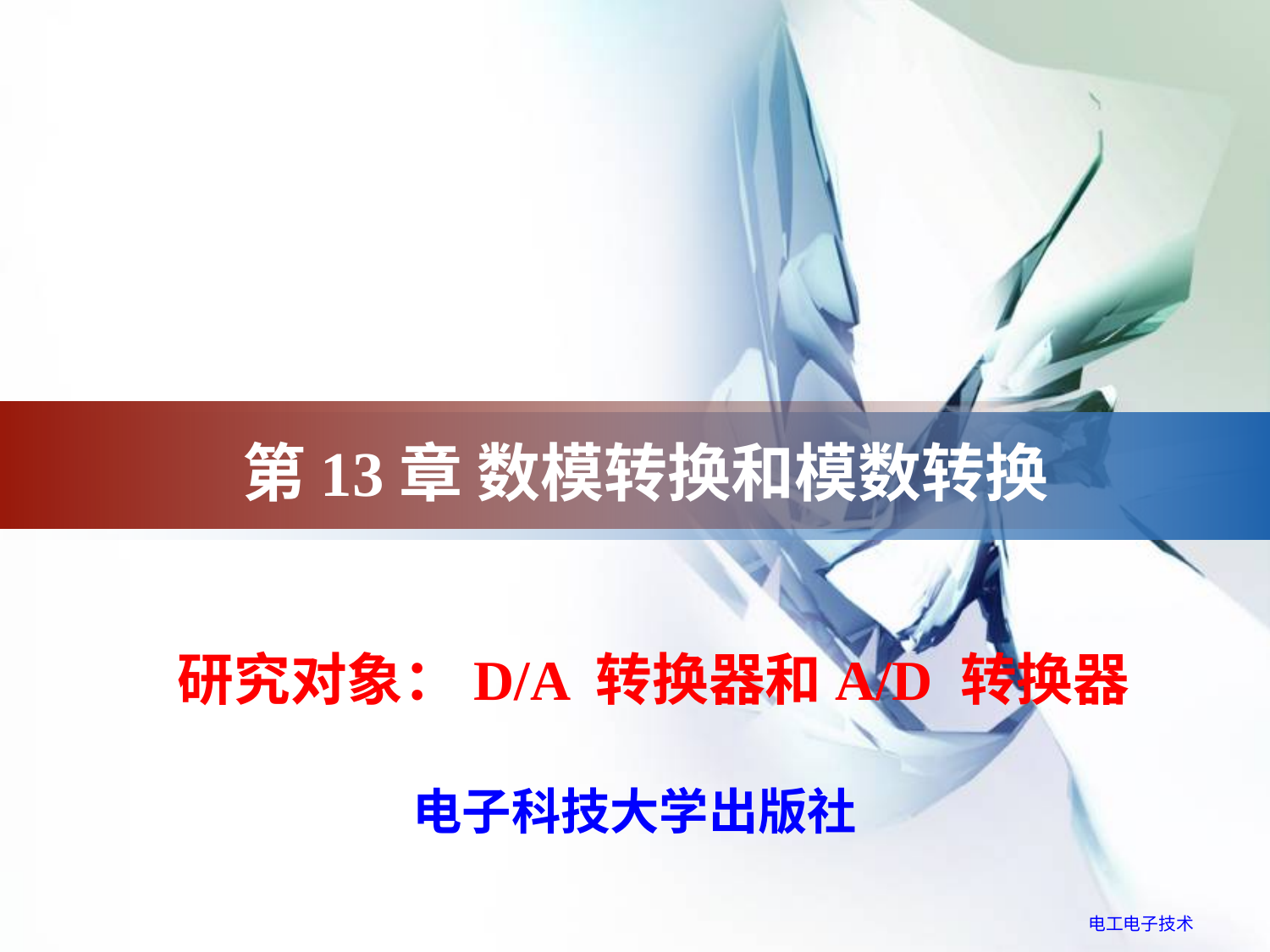

# 第13章 数模转换和模数转换
研究对象：D/A 转换器和A/D 转换器
电子科技大学出版社

电工电子技术